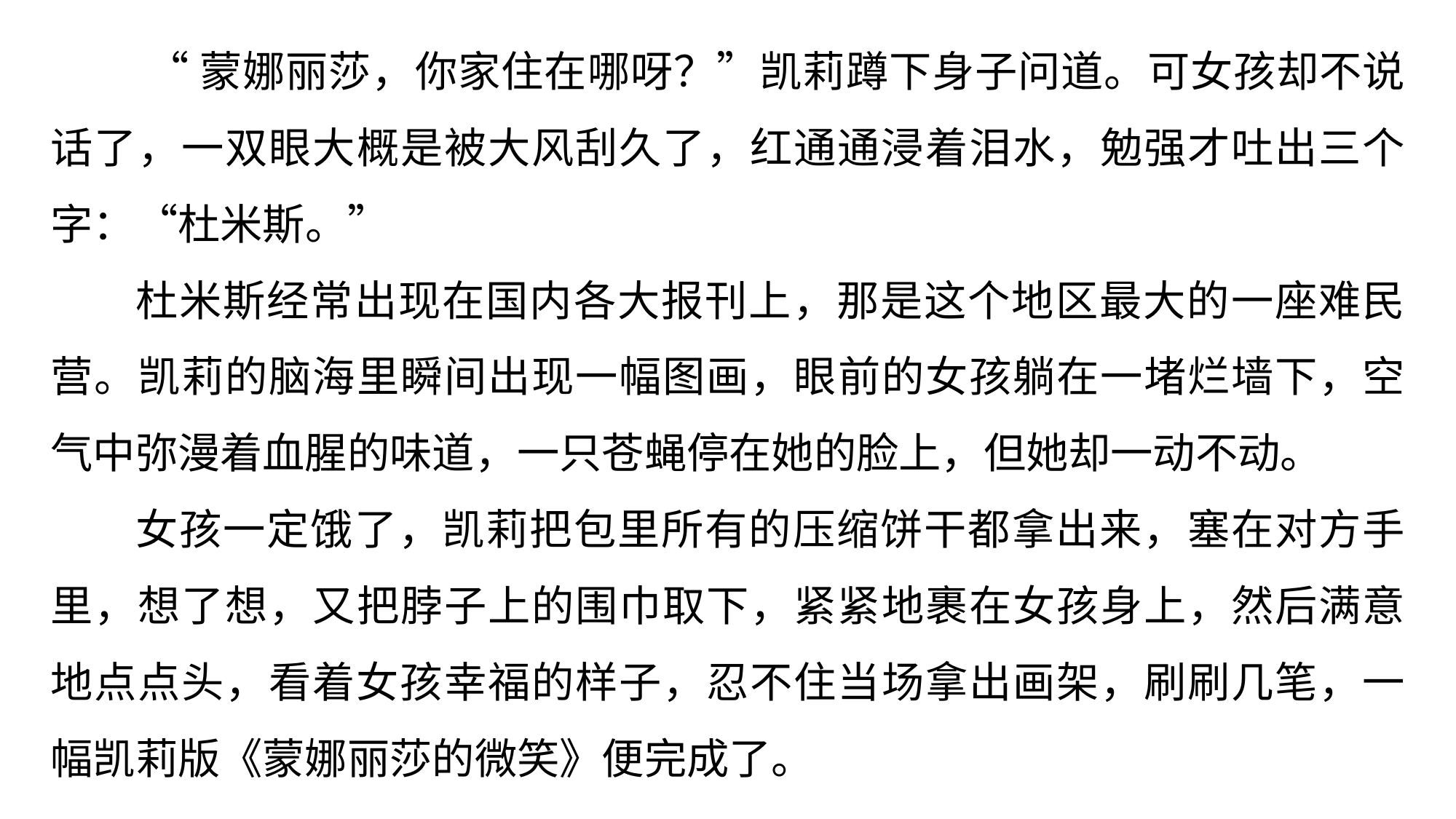

“蒙娜丽莎，你家住在哪呀？”凯莉蹲下身子问道。可女孩却不说话了，一双眼大概是被大风刮久了，红通通浸着泪水，勉强才吐出三个字：“杜米斯。”
杜米斯经常出现在国内各大报刊上，那是这个地区最大的一座难民营。凯莉的脑海里瞬间出现一幅图画，眼前的女孩躺在一堵烂墙下，空气中弥漫着血腥的味道，一只苍蝇停在她的脸上，但她却一动不动。
女孩一定饿了，凯莉把包里所有的压缩饼干都拿出来，塞在对方手里，想了想，又把脖子上的围巾取下，紧紧地裹在女孩身上，然后满意地点点头，看着女孩幸福的样子，忍不住当场拿出画架，刷刷几笔，一幅凯莉版《蒙娜丽莎的微笑》便完成了。